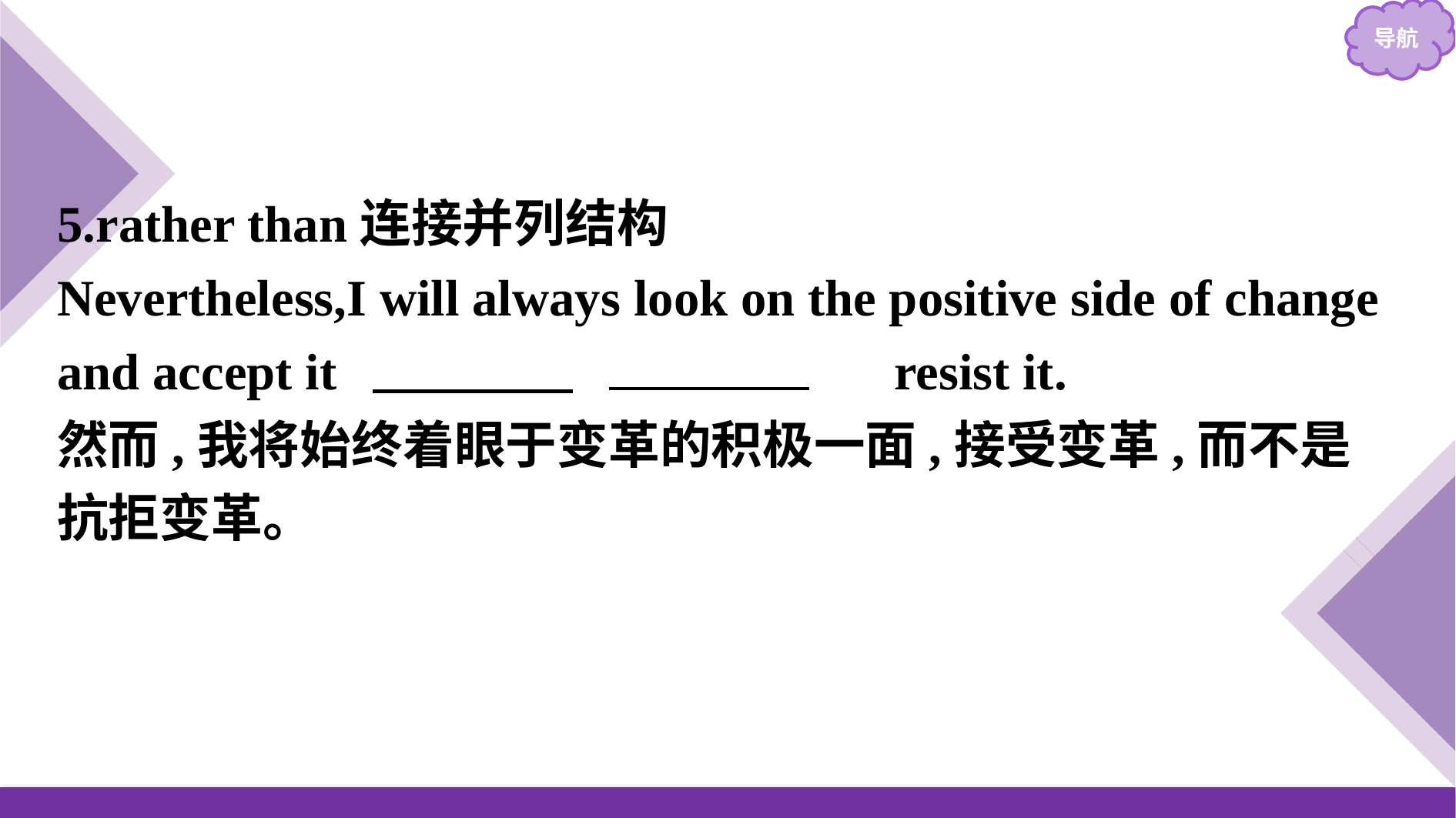

5.rather than连接并列结构
Nevertheless,I will always look on the positive side of change and accept it 　rather　 　than　 resist it.
然而,我将始终着眼于变革的积极一面,接受变革,而不是抗拒变革。